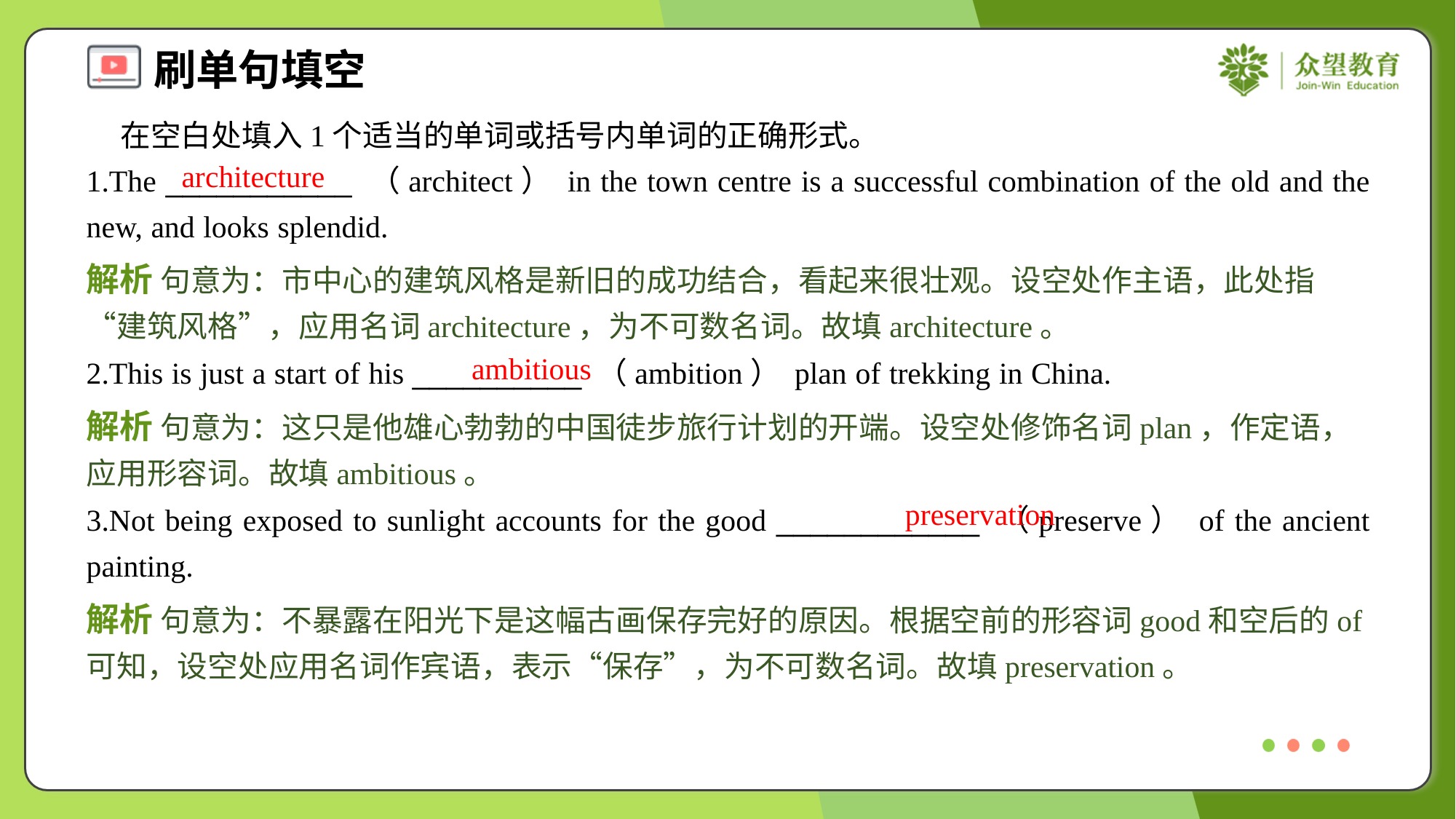

在空白处填入1个适当的单词或括号内单词的正确形式。
1.The ___________ （architect） in the town centre is a successful combination of the old and the new, and looks splendid.
architecture
解析 句意为：市中心的建筑风格是新旧的成功结合，看起来很壮观。设空处作主语，此处指“建筑风格”，应用名词architecture，为不可数名词。故填architecture。
ambitious
2.This is just a start of his __________ （ambition） plan of trekking in China.
解析 句意为：这只是他雄心勃勃的中国徒步旅行计划的开端。设空处修饰名词plan，作定语，应用形容词。故填ambitious。
preservation
3.Not being exposed to sunlight accounts for the good ____________ （preserve） of the ancient painting.
解析 句意为：不暴露在阳光下是这幅古画保存完好的原因。根据空前的形容词good和空后的of可知，设空处应用名词作宾语，表示“保存”，为不可数名词。故填preservation。